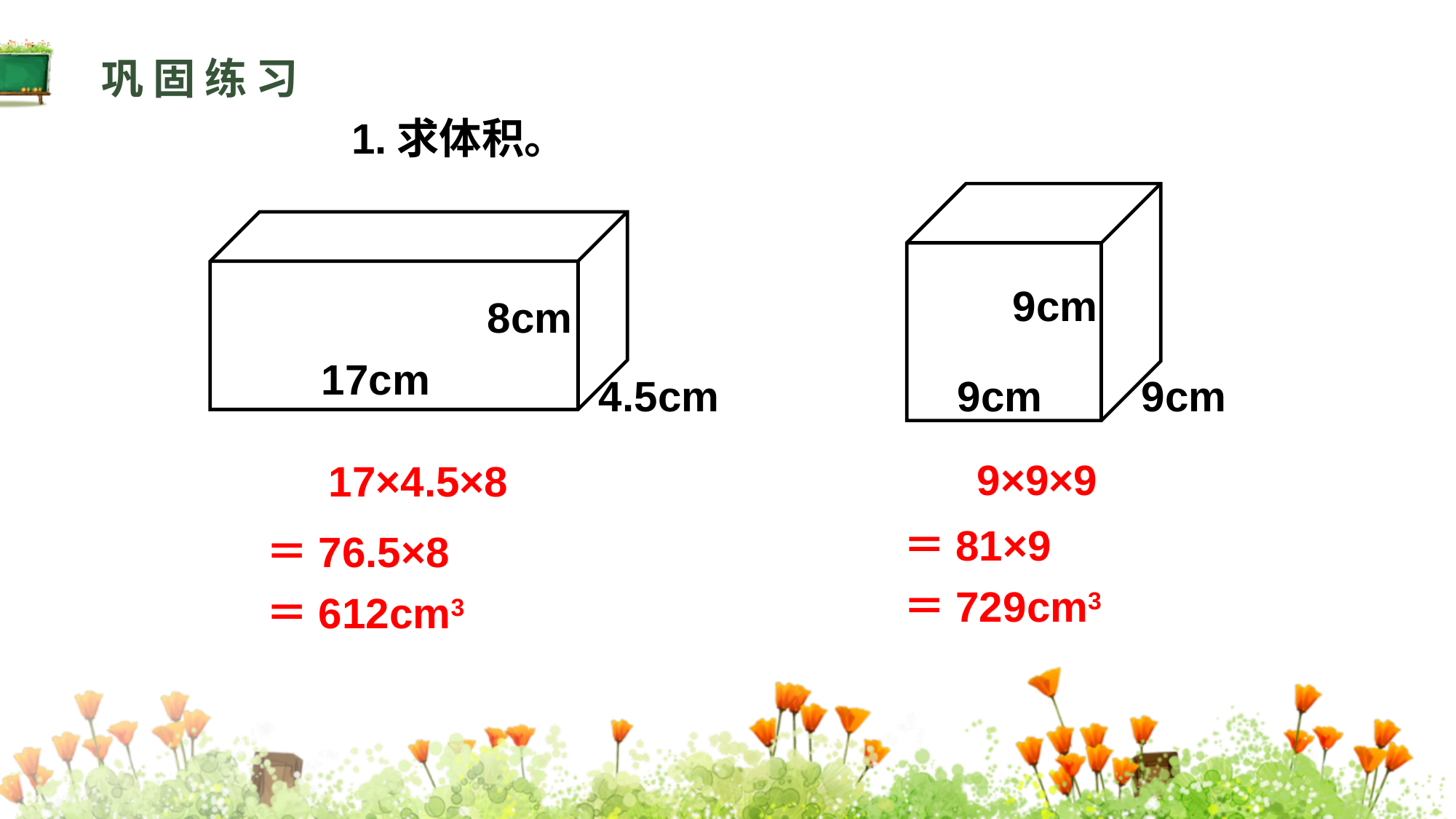

巩固练习
1.求体积。

9cm
9cm
9cm

8cm
17cm
4.5cm
9×9×9
17×4.5×8
＝81×9
＝729cm3
＝76.5×8
＝612cm3